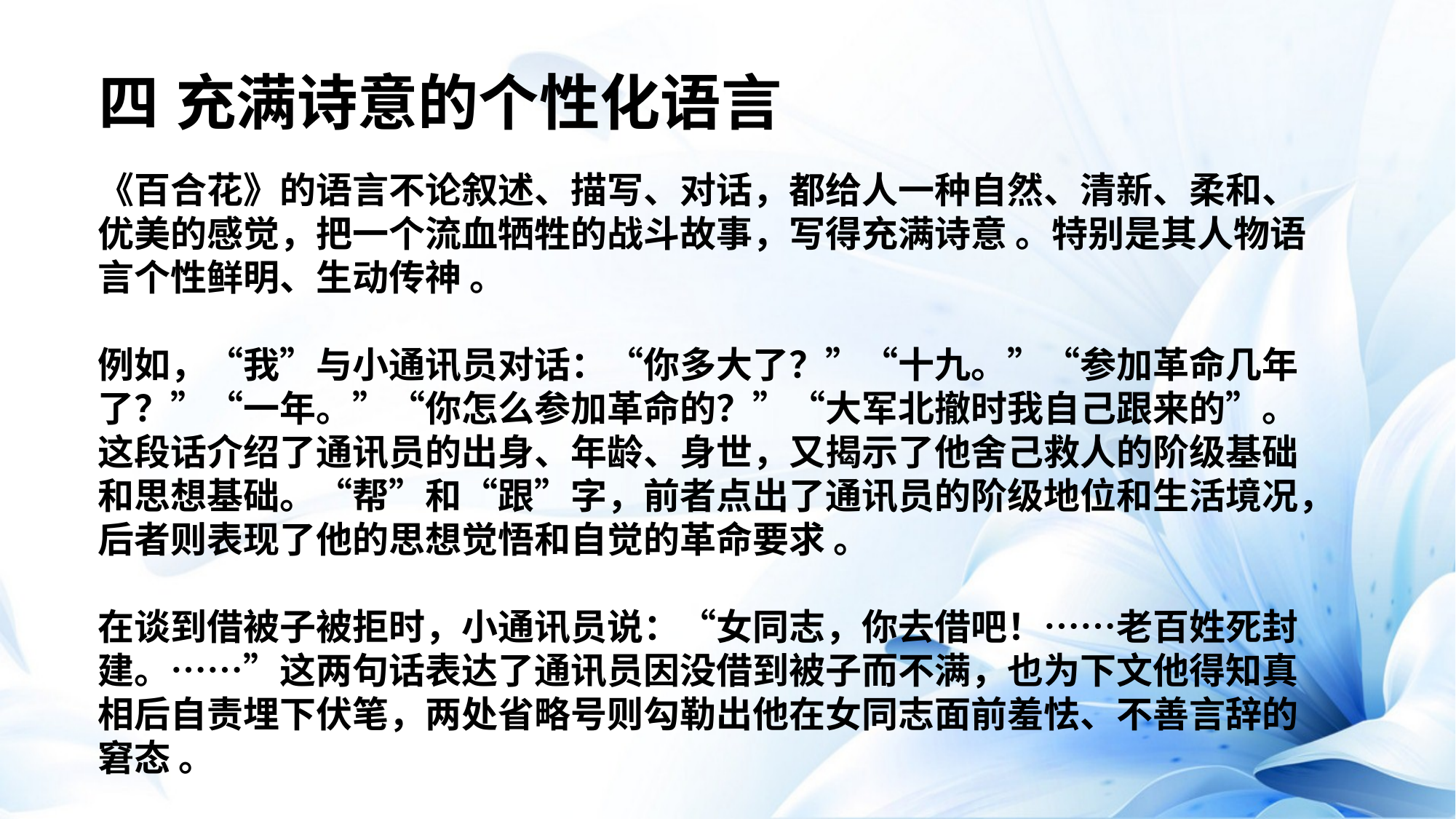

四 充满诗意的个性化语言
《百合花》的语言不论叙述、描写、对话，都给人一种自然、清新、柔和、优美的感觉，把一个流血牺牲的战斗故事，写得充满诗意 。特别是其人物语言个性鲜明、生动传神 。

例如，“我”与小通讯员对话：“你多大了？”“十九。”“参加革命几年了？”“一年。”“你怎么参加革命的？”“大军北撤时我自己跟来的”。这段话介绍了通讯员的出身、年龄、身世，又揭示了他舍己救人的阶级基础和思想基础。“帮”和“跟”字，前者点出了通讯员的阶级地位和生活境况，后者则表现了他的思想觉悟和自觉的革命要求 。

在谈到借被子被拒时，小通讯员说：“女同志，你去借吧！……老百姓死封建。……”这两句话表达了通讯员因没借到被子而不满，也为下文他得知真相后自责埋下伏笔，两处省略号则勾勒出他在女同志面前羞怯、不善言辞的窘态 。